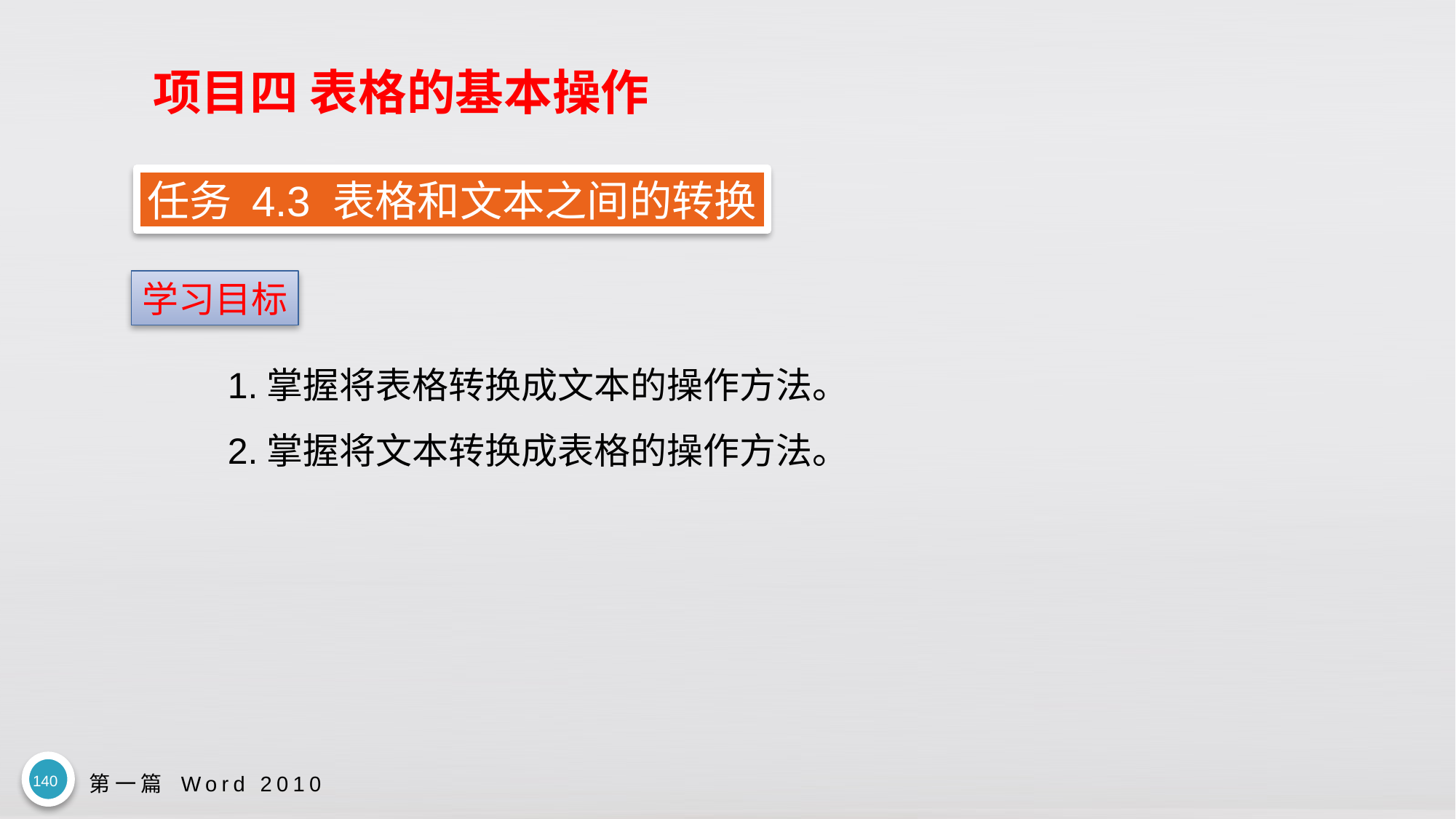

# 项目四 表格的基本操作
任务 4.3 表格和文本之间的转换
学习目标
1.掌握将表格转换成文本的操作方法。
2.掌握将文本转换成表格的操作方法。
140